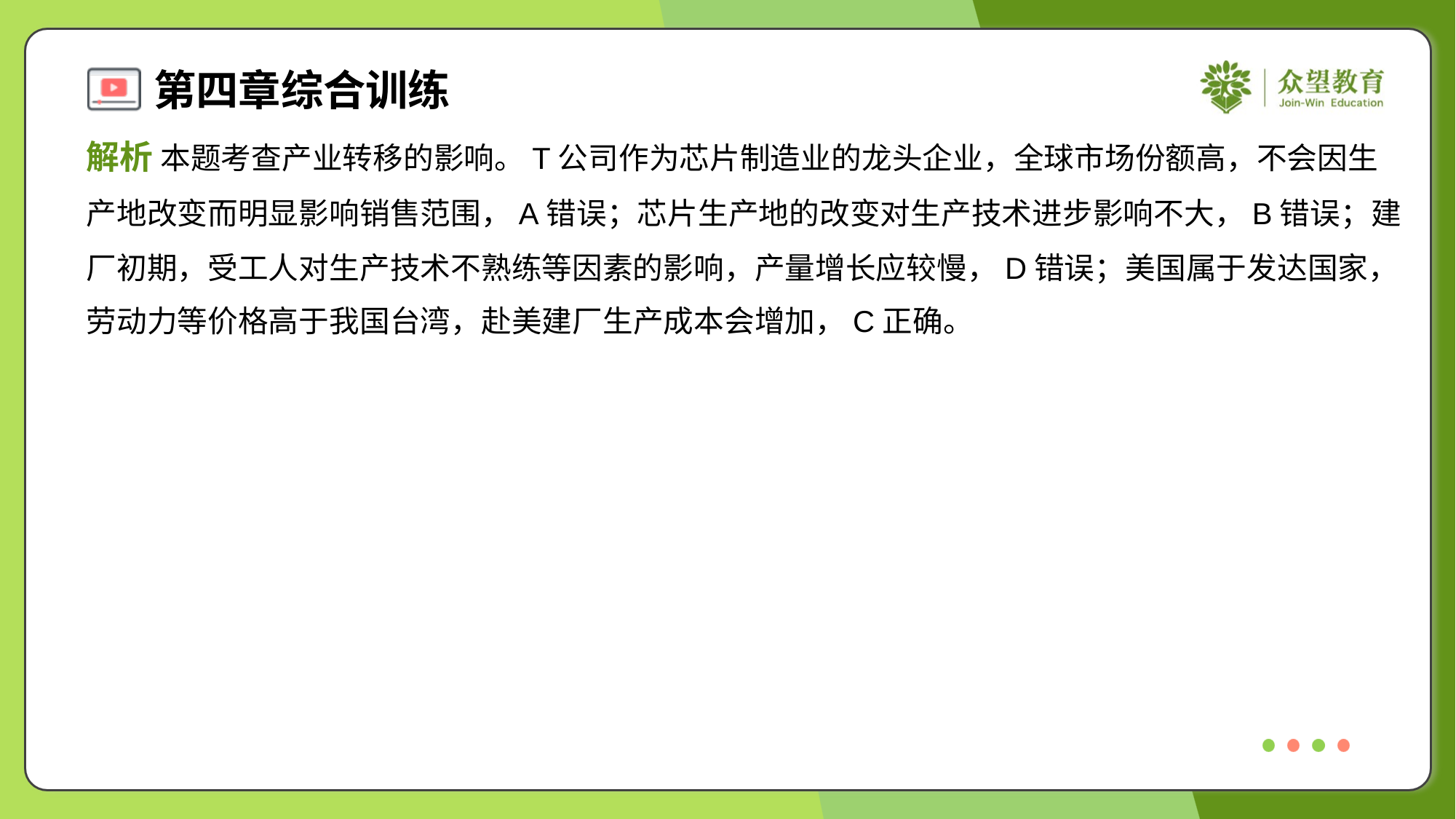

解析 本题考查产业转移的影响。T公司作为芯片制造业的龙头企业，全球市场份额高，不会因生
产地改变而明显影响销售范围，A错误；芯片生产地的改变对生产技术进步影响不大，B错误；建
厂初期，受工人对生产技术不熟练等因素的影响，产量增长应较慢，D错误；美国属于发达国家，
劳动力等价格高于我国台湾，赴美建厂生产成本会增加，C正确。